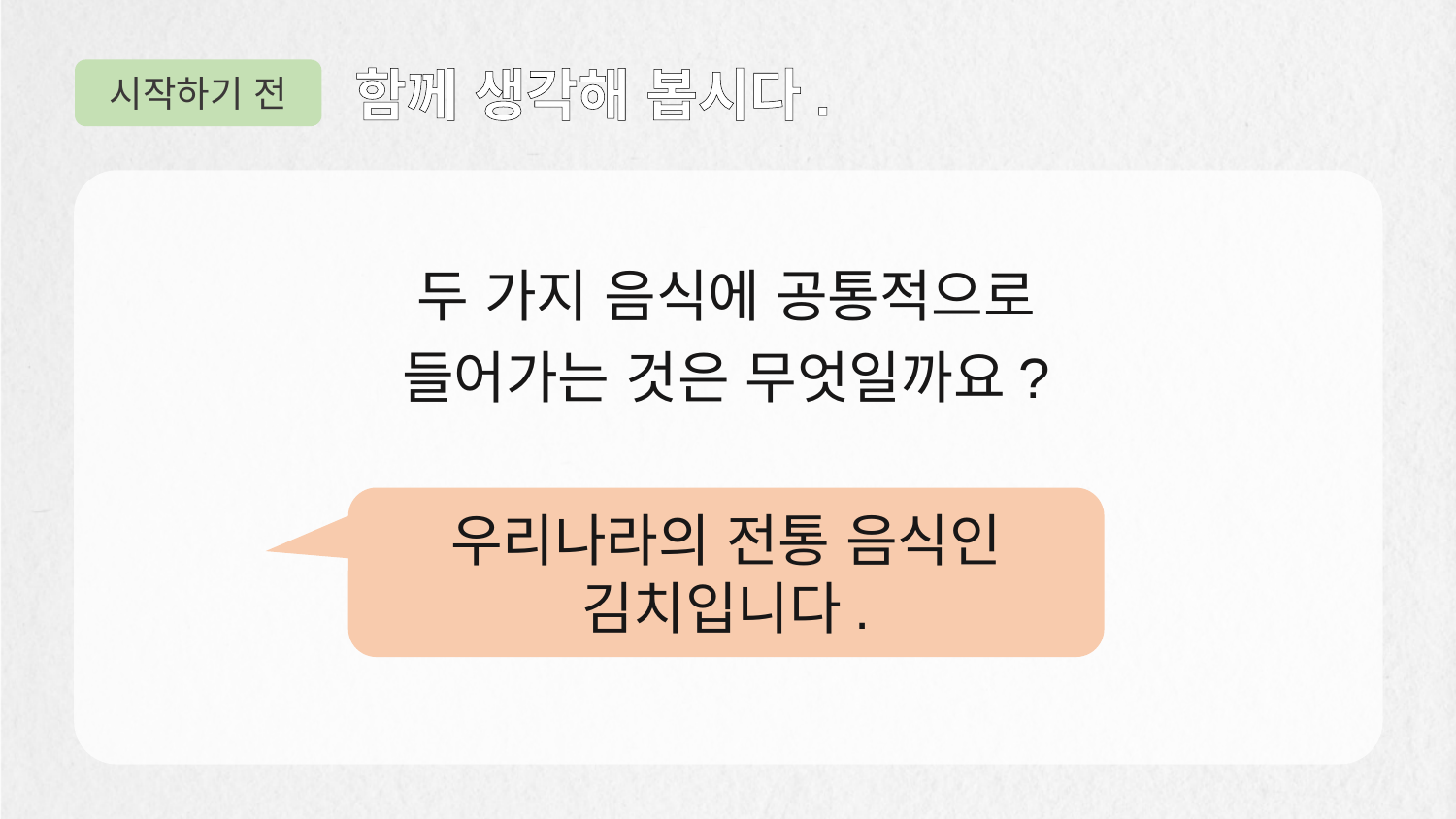

시작하기 전
함께 생각해 봅시다.
두 가지 음식에 공통적으로
들어가는 것은 무엇일까요?
우리나라의 전통 음식인 김치입니다.